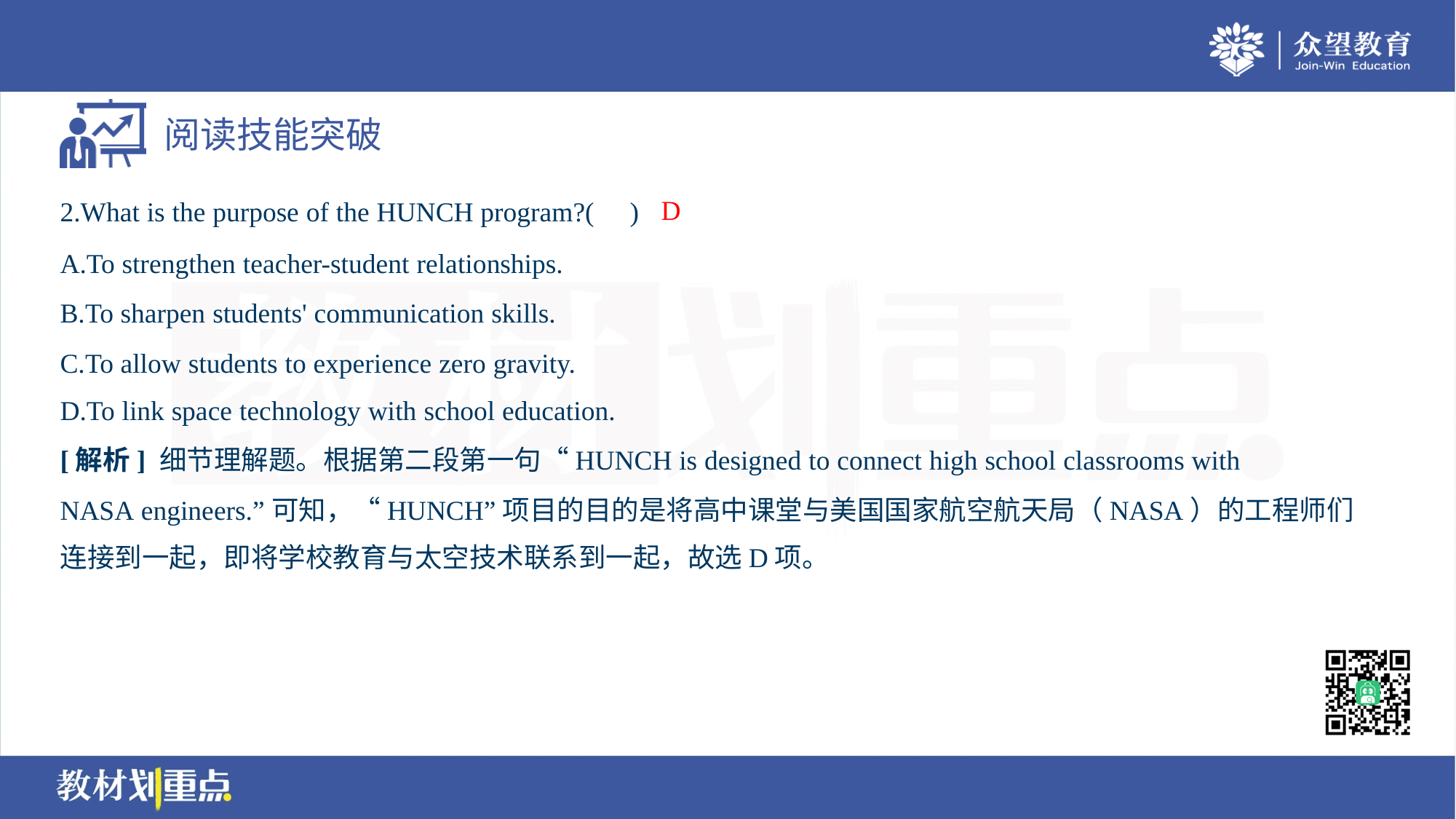

D
2.What is the purpose of the HUNCH program?(     )
A.To strengthen teacher-student relationships.
B.To sharpen students' communication skills.
C.To allow students to experience zero gravity.
D.To link space technology with school education.
[解析] 细节理解题。根据第二段第一句“HUNCH is designed to connect high school classrooms with
NASA engineers.”可知，“HUNCH”项目的目的是将高中课堂与美国国家航空航天局（NASA）的工程师们
连接到一起，即将学校教育与太空技术联系到一起，故选D项。